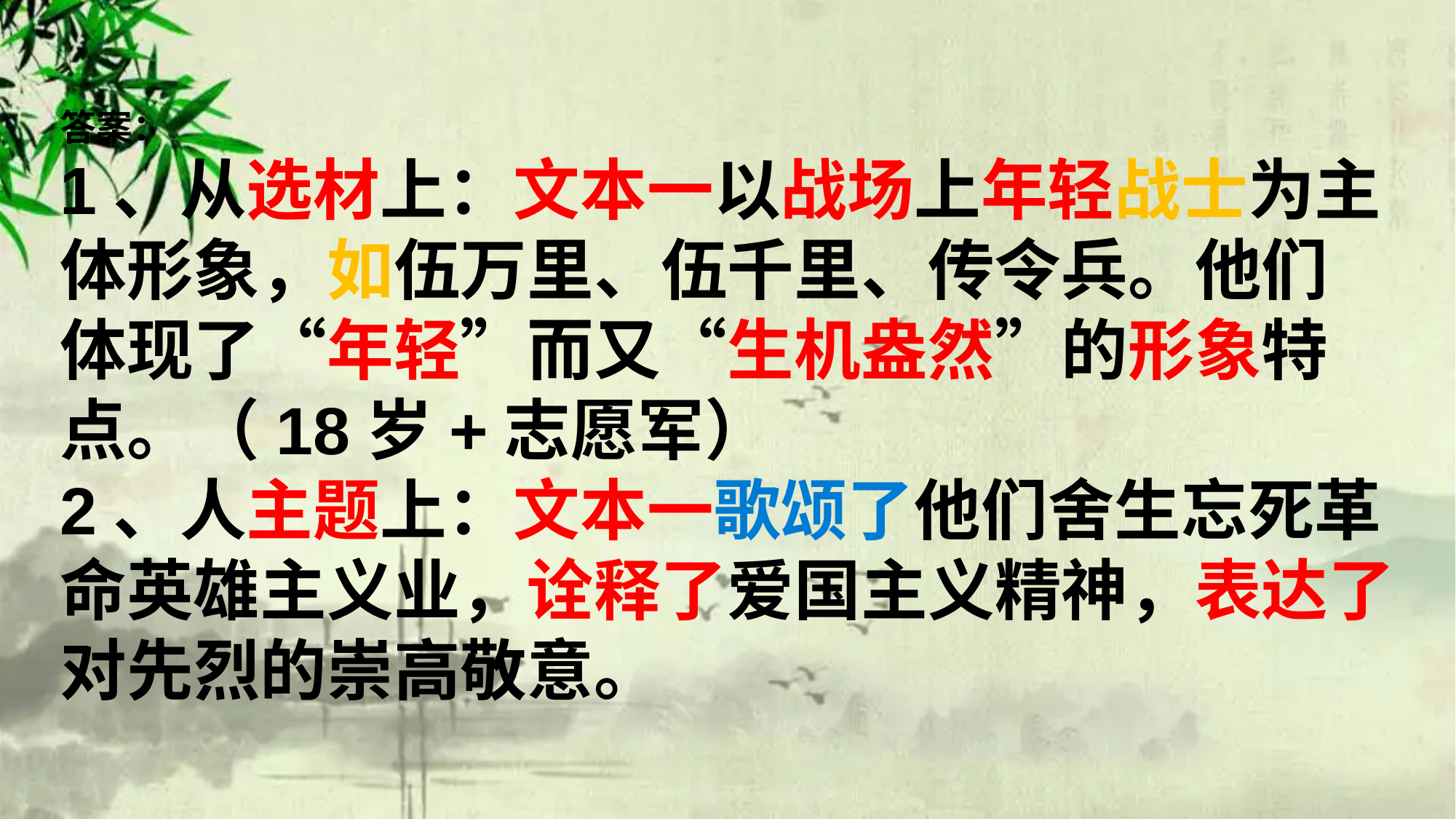

答案：
1、从选材上：文本一以战场上年轻战士为主体形象，如伍万里、伍千里、传令兵。他们体现了“年轻”而又“生机盎然”的形象特点。（18岁+志愿军）
2、人主题上：文本一歌颂了他们舍生忘死革命英雄主义业，诠释了爱国主义精神，表达了对先烈的崇高敬意。